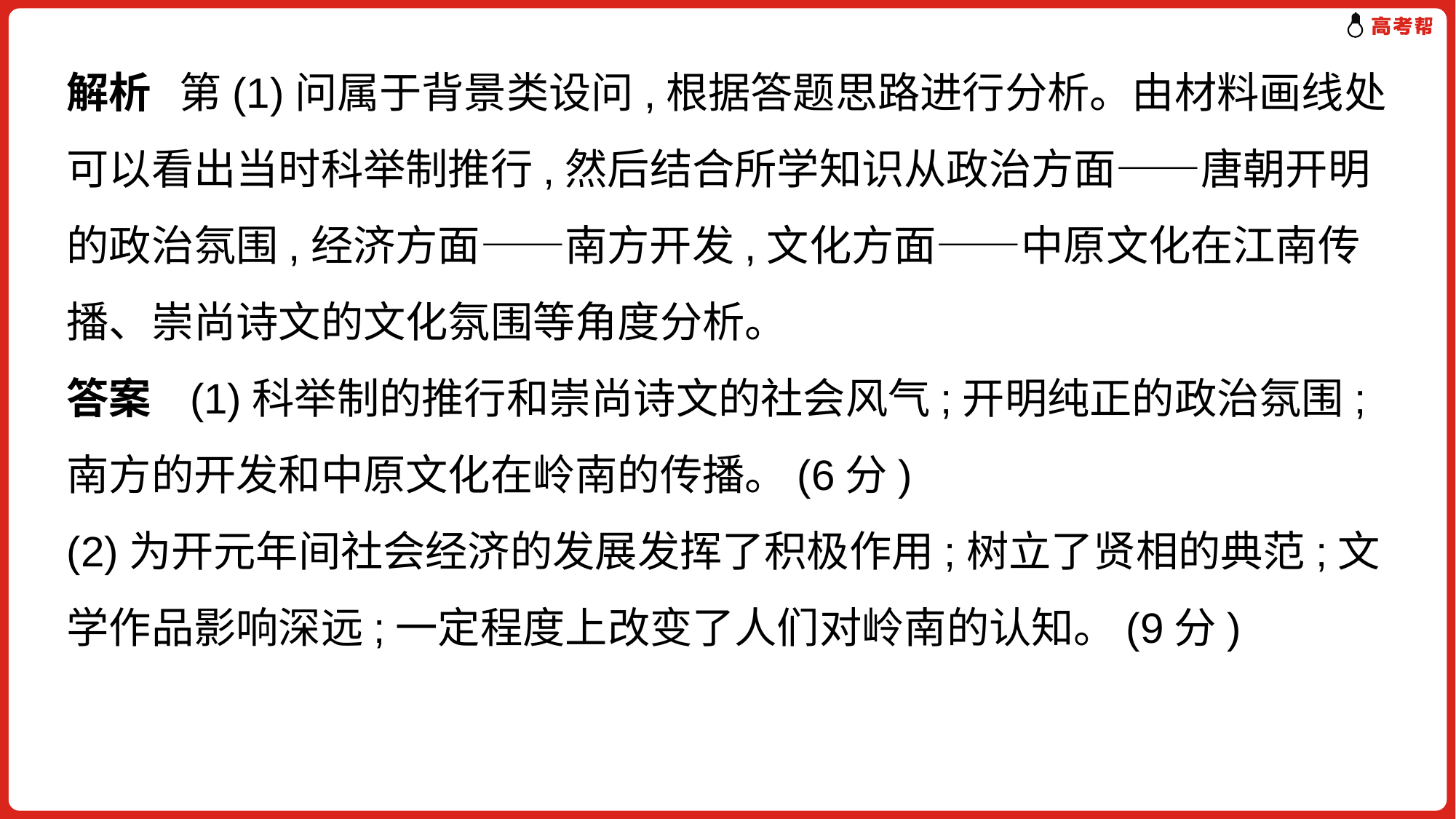

解析   第(1)问属于背景类设问,根据答题思路进行分析。由材料画线处可以看出当时科举制推行,然后结合所学知识从政治方面——唐朝开明的政治氛围,经济方面——南方开发,文化方面——中原文化在江南传播、崇尚诗文的文化氛围等角度分析。
答案   (1)科举制的推行和崇尚诗文的社会风气;开明纯正的政治氛围;南方的开发和中原文化在岭南的传播。(6分)
(2)为开元年间社会经济的发展发挥了积极作用;树立了贤相的典范;文学作品影响深远;一定程度上改变了人们对岭南的认知。(9分)